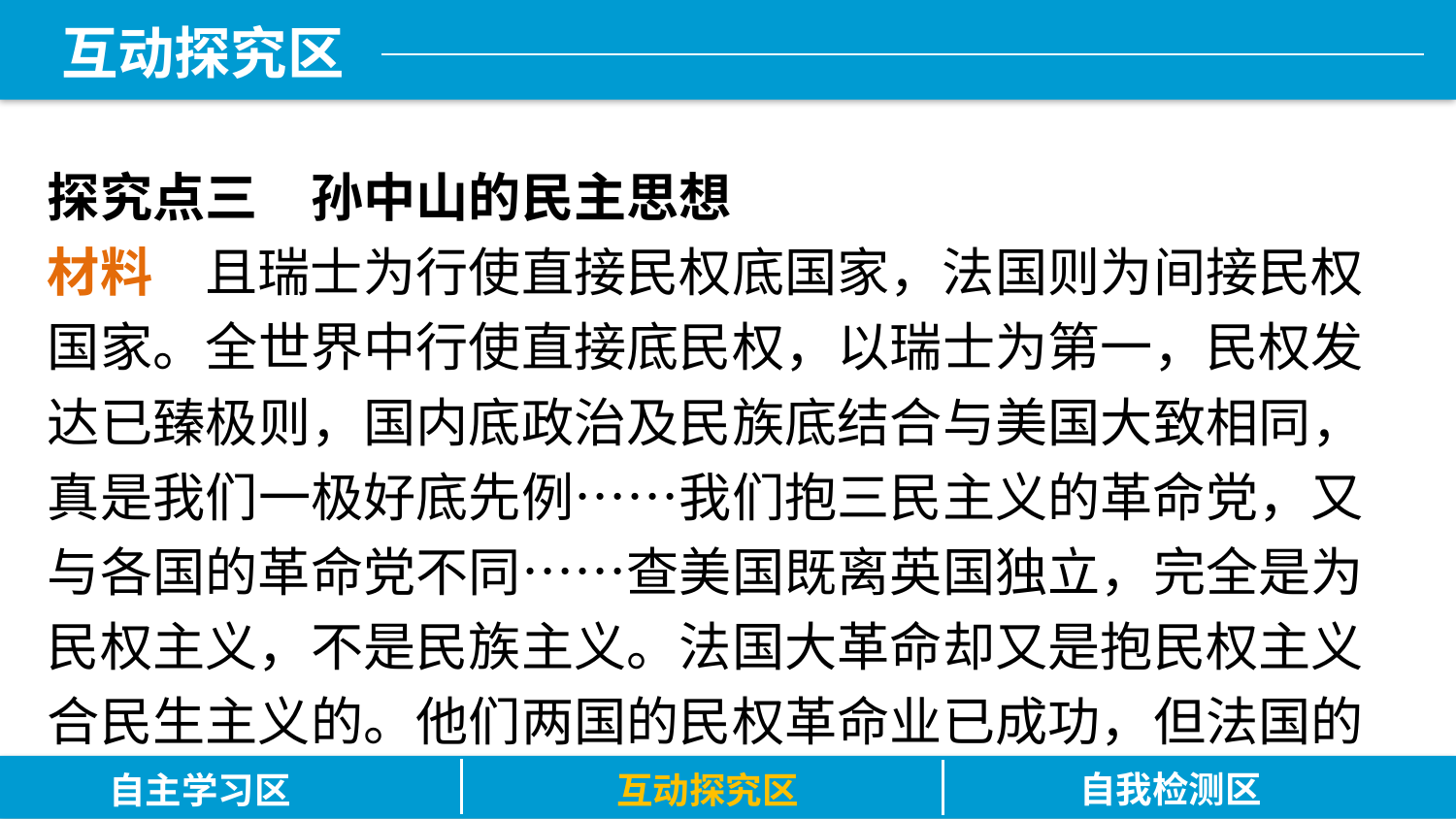

探究点三　孙中山的民主思想
材料　且瑞士为行使直接民权底国家，法国则为间接民权国家。全世界中行使直接底民权，以瑞士为第一，民权发达已臻极则，国内底政治及民族底结合与美国大致相同，真是我们一极好底先例……我们抱三民主义的革命党，又与各国的革命党不同……查美国既离英国独立，完全是为民权主义，不是民族主义。法国大革命却又是抱民权主义合民生主义的。他们两国的民权革命业已成功，但法国的
自我检测区
自主学习区
互动探究区